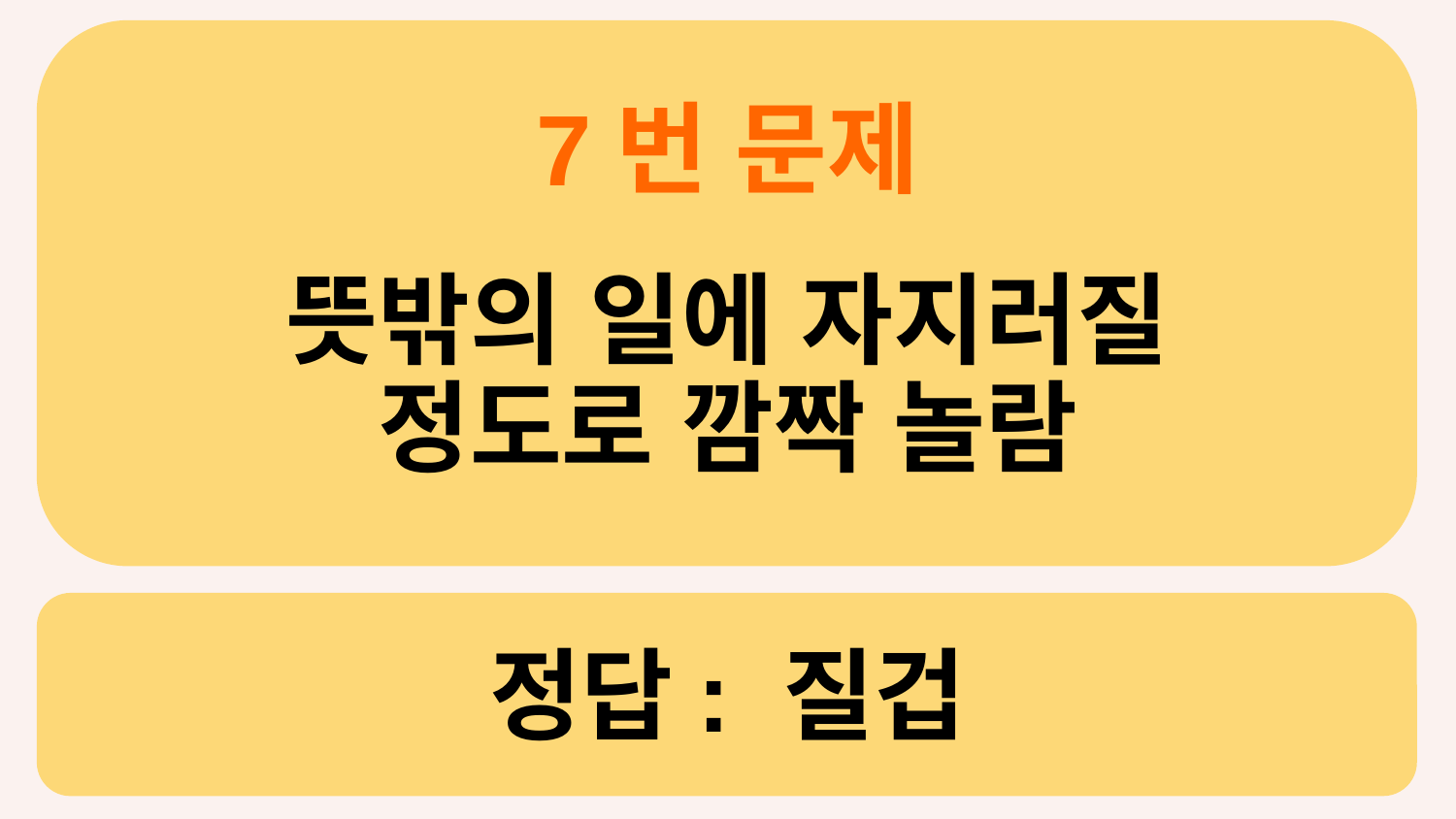

7번 문제
뜻밖의 일에 자지러질
정도로 깜짝 놀람

# 정답: 질겁